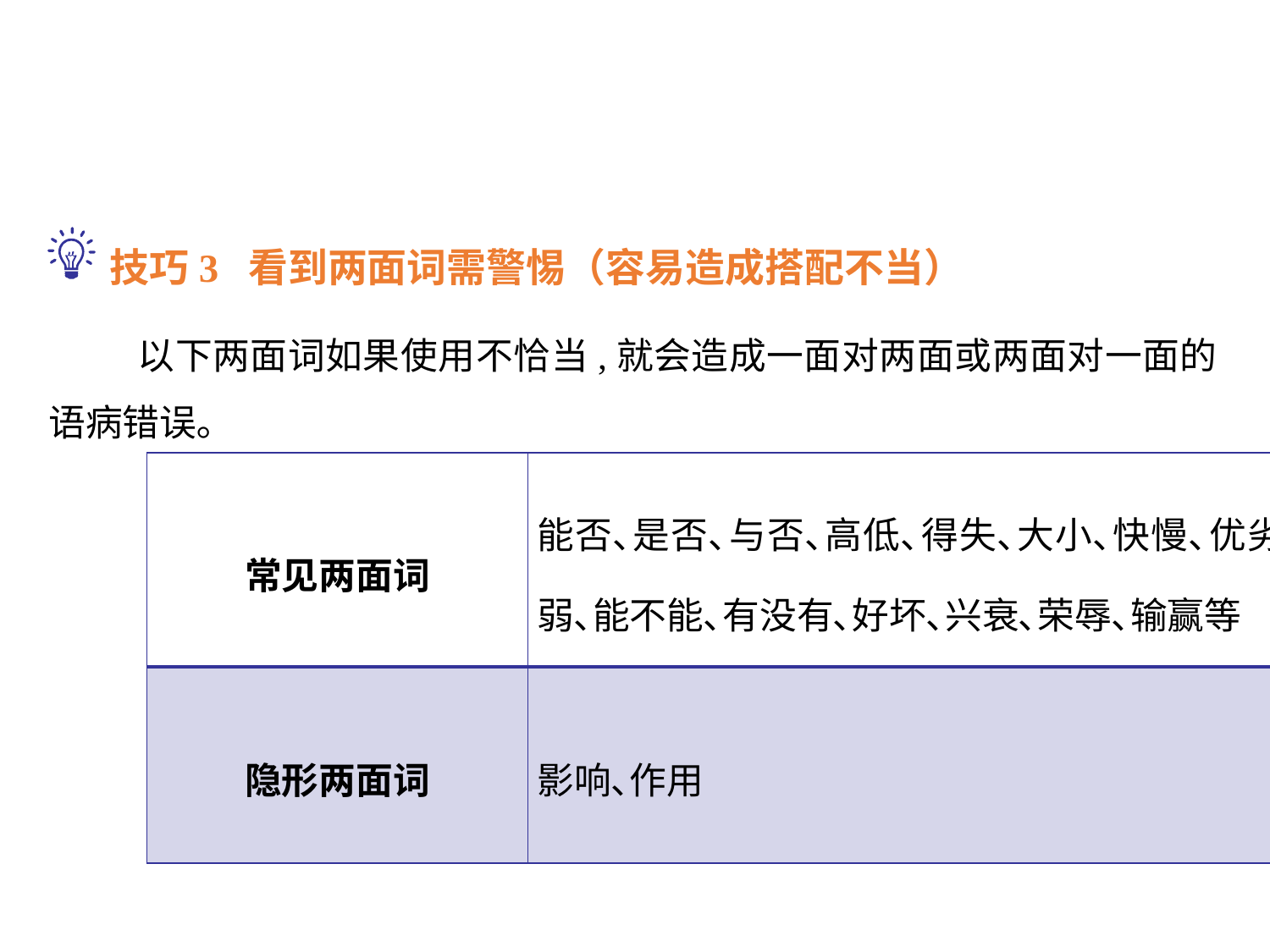

技巧3  看到两面词需警惕（容易造成搭配不当）

         以下两面词如果使用不恰当,就会造成一面对两面或两面对一面的语病错误｡
| 常见两面词 | 能否､是否､与否､高低､得失､大小､快慢､优劣､成败､胜败､强弱､能不能､有没有､好坏､兴衰､荣辱､输赢等 |
| --- | --- |
| 隐形两面词 | 影响､作用 |